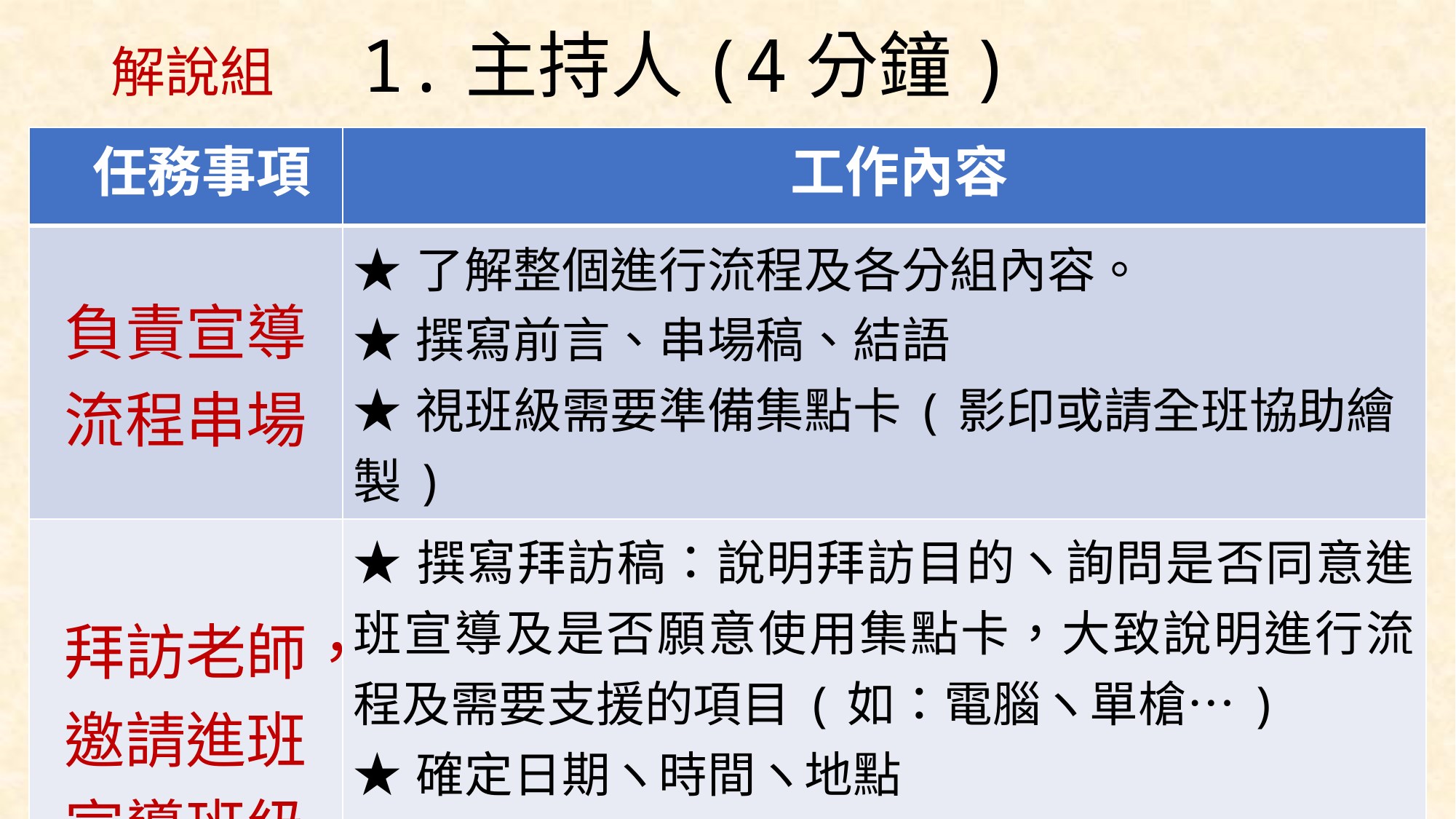

# 解說組      1.主持人(4分鐘)
| 任務事項 | 工作內容 |
| --- | --- |
| 負責宣導流程串場 | ★了解整個進行流程及各分組內容。 ★撰寫前言、串場稿、結語 ★視班級需要準備集點卡(影印或請全班協助繪製) |
| 拜訪老師，邀請進班宣導班級 | ★撰寫拜訪稿：說明拜訪目的ヽ詢問是否同意進班宣導及是否願意使用集點卡，大致說明進行流程及需要支援的項目(如：電腦ヽ單槍…) ★確定日期ヽ時間ヽ地點 ★感恩老師：獻上小禮物(卡片/唱一段感恩的歌/小點心…) |